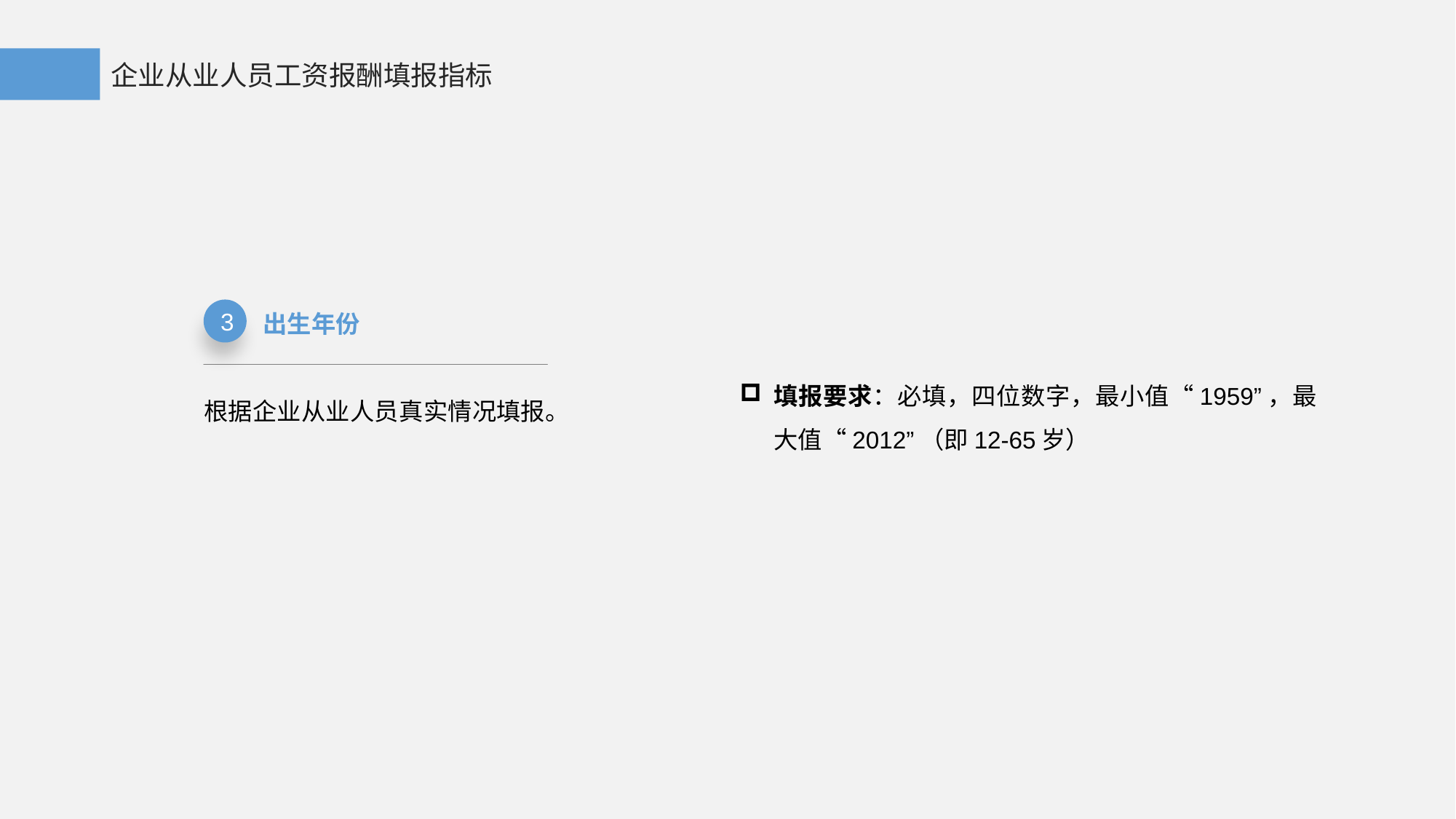

企业从业人员工资报酬填报指标
3
出生年份
填报要求：必填，四位数字，最小值“1959”，最大值“2012”（即12-65岁）
根据企业从业人员真实情况填报。

39